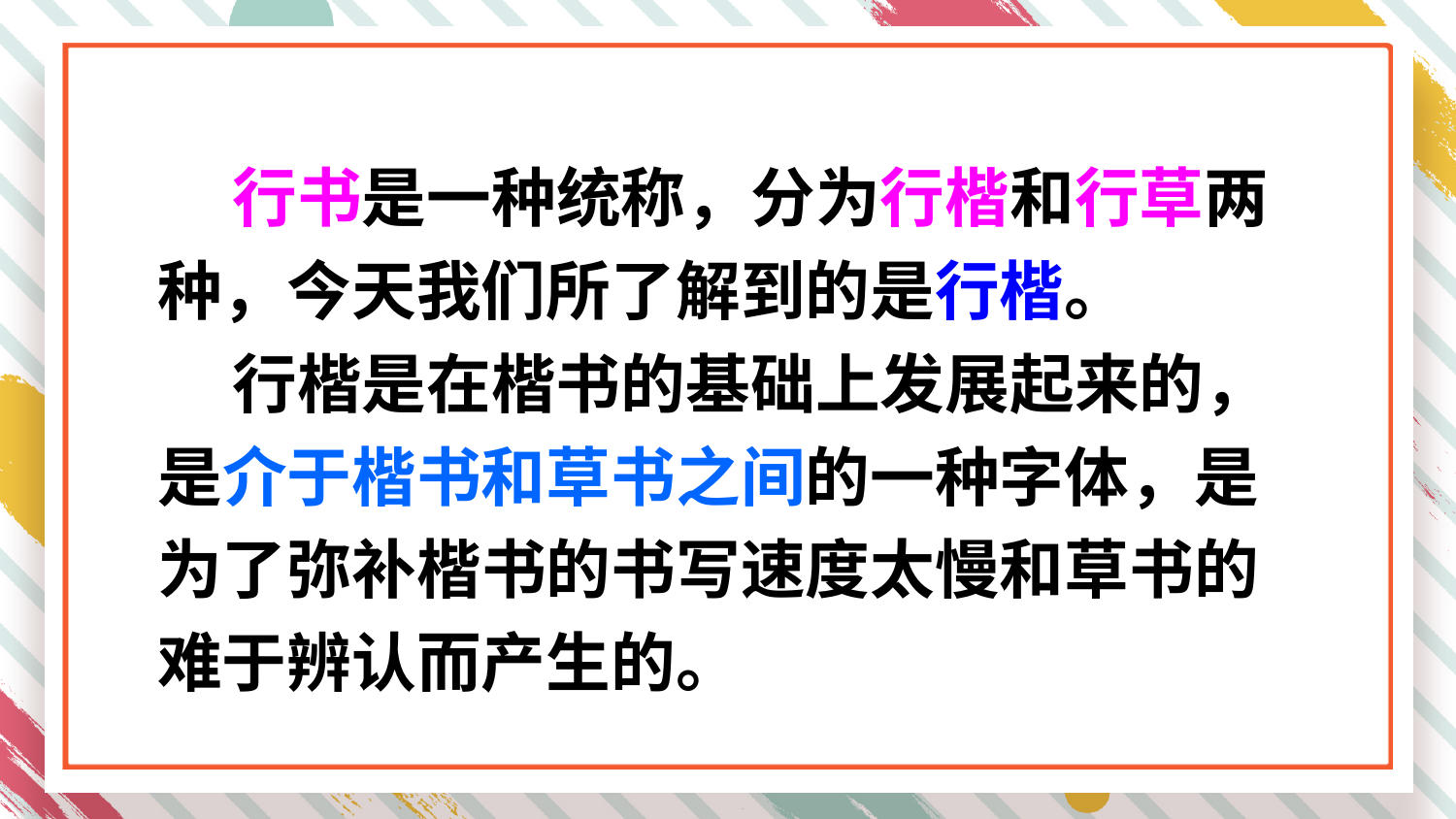

行书是一种统称，分为行楷和行草两种，今天我们所了解到的是行楷。
    行楷是在楷书的基础上发展起来的，是介于楷书和草书之间的一种字体，是为了弥补楷书的书写速度太慢和草书的难于辨认而产生的。